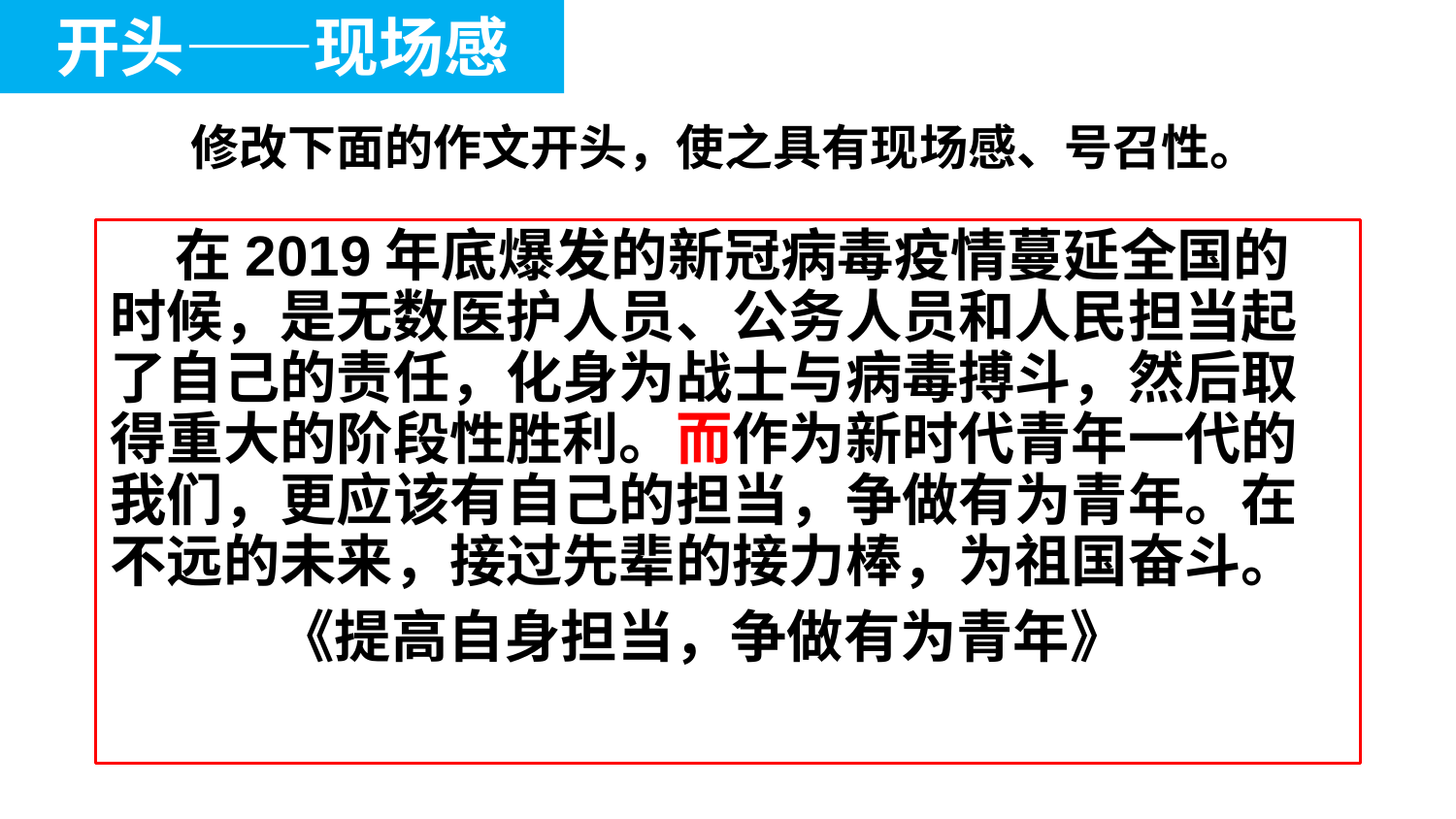

开头——现场感
修改下面的作文开头，使之具有现场感、号召性。
    在2019年底爆发的新冠病毒疫情蔓延全国的时候，是无数医护人员、公务人员和人民担当起了自己的责任，化身为战士与病毒搏斗，然后取得重大的阶段性胜利。而作为新时代青年一代的我们，更应该有自己的担当，争做有为青年。在不远的未来，接过先辈的接力棒，为祖国奋斗。
            《提高自身担当，争做有为青年》